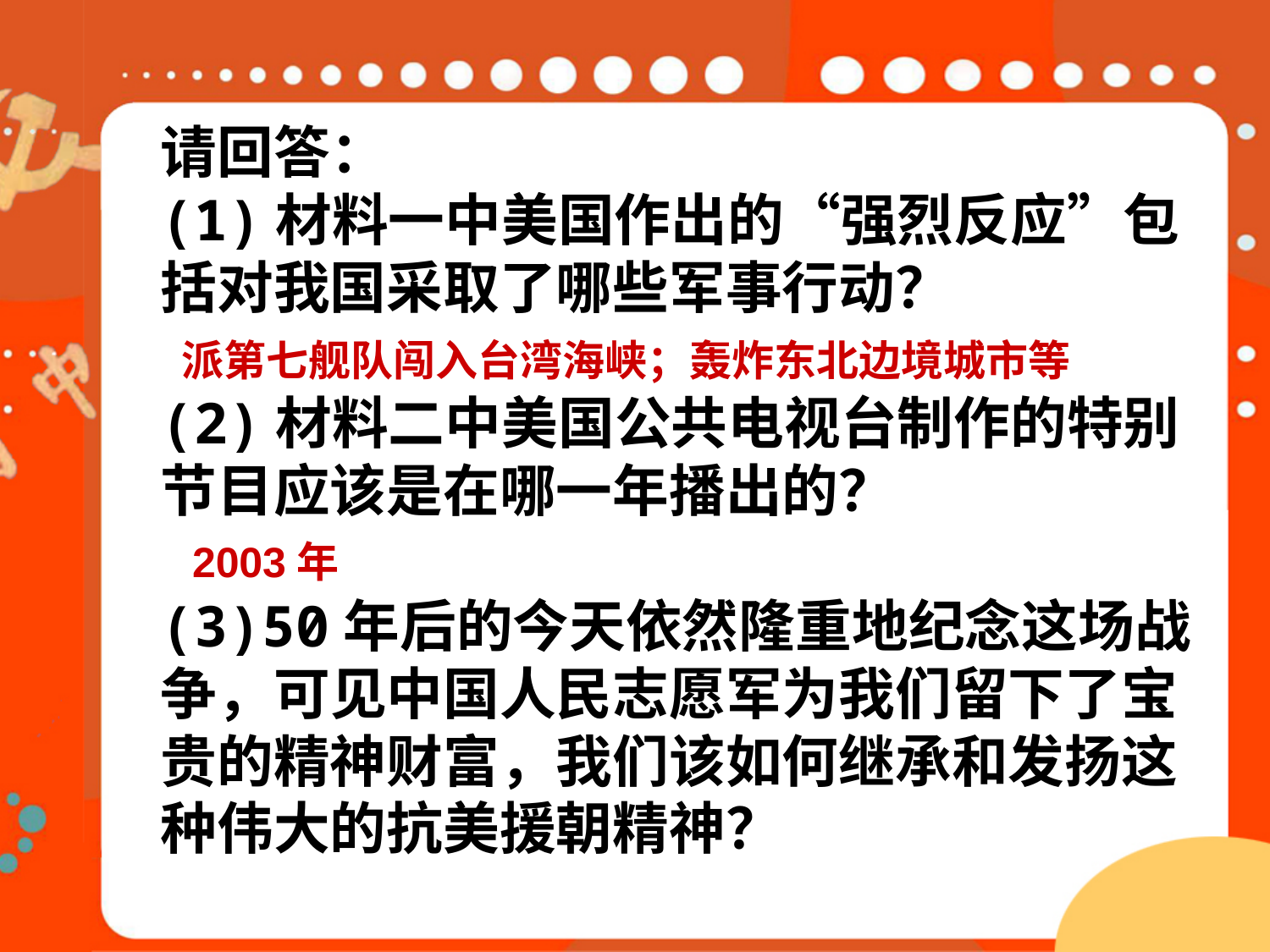

请回答：
(1)材料一中美国作出的“强烈反应”包括对我国采取了哪些军事行动？

(2)材料二中美国公共电视台制作的特别节目应该是在哪一年播出的？

(3)50年后的今天依然隆重地纪念这场战争，可见中国人民志愿军为我们留下了宝贵的精神财富，我们该如何继承和发扬这种伟大的抗美援朝精神？

派第七舰队闯入台湾海峡；轰炸东北边境城市等
2003年